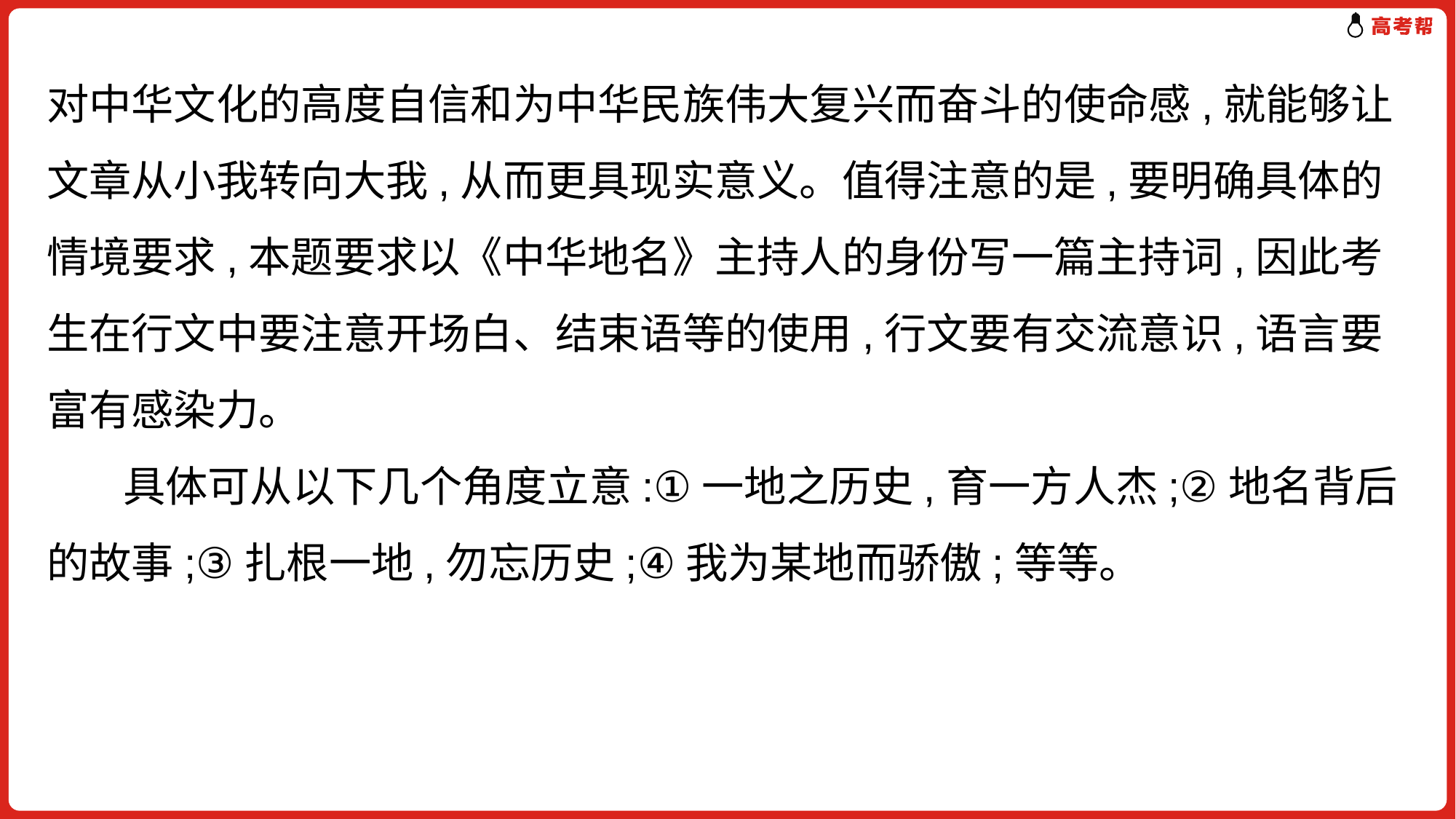

对中华文化的高度自信和为中华民族伟大复兴而奋斗的使命感,就能够让文章从小我转向大我,从而更具现实意义。值得注意的是,要明确具体的情境要求,本题要求以《中华地名》主持人的身份写一篇主持词,因此考生在行文中要注意开场白、结束语等的使用,行文要有交流意识,语言要富有感染力。
       具体可从以下几个角度立意:①一地之历史,育一方人杰;②地名背后的故事;③扎根一地,勿忘历史;④我为某地而骄傲;等等。